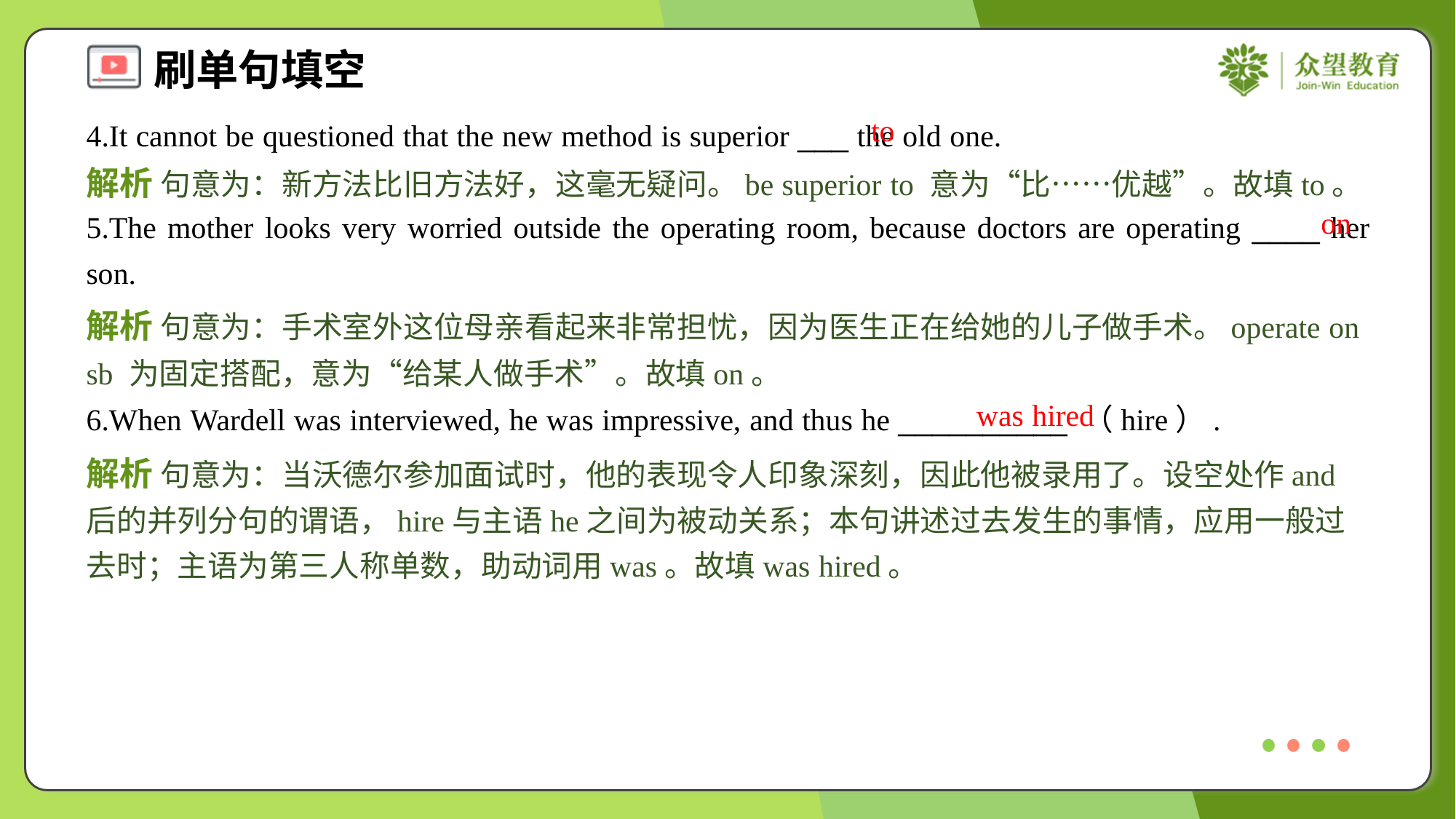

to
4.It cannot be questioned that the new method is superior ___ the old one.
解析 句意为：新方法比旧方法好，这毫无疑问。be superior to 意为“比……优越”。故填to。
on
5.The mother looks very worried outside the operating room, because doctors are operating ____ her son.
解析 句意为：手术室外这位母亲看起来非常担忧，因为医生正在给她的儿子做手术。operate on sb 为固定搭配，意为“给某人做手术”。故填on。
was hired
6.When Wardell was interviewed, he was impressive, and thus he __________ （hire）.
解析 句意为：当沃德尔参加面试时，他的表现令人印象深刻，因此他被录用了。设空处作and后的并列分句的谓语，hire与主语he之间为被动关系；本句讲述过去发生的事情，应用一般过去时；主语为第三人称单数，助动词用was。故填was hired。